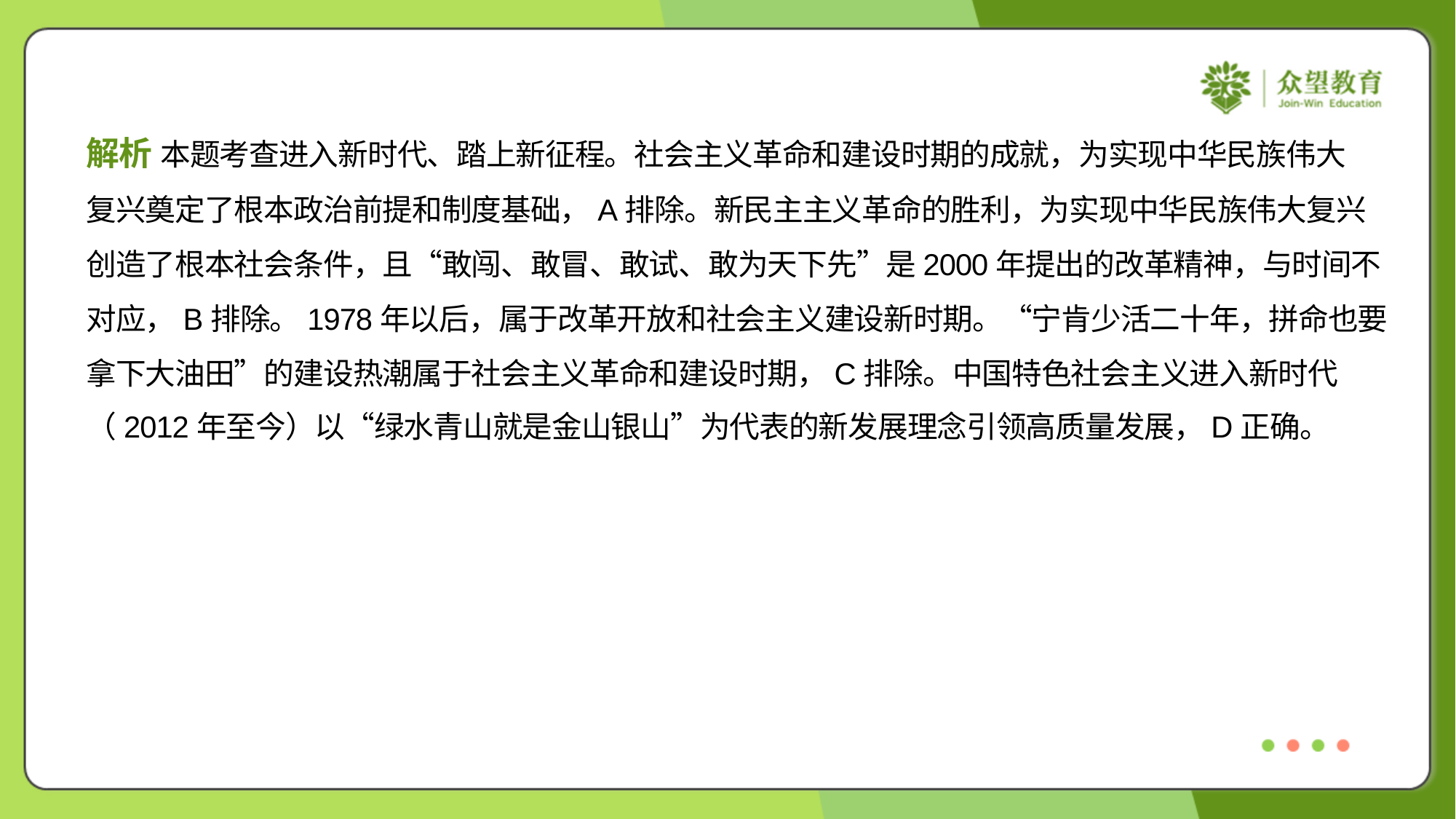

解析 本题考查进入新时代、踏上新征程。社会主义革命和建设时期的成就，为实现中华民族伟大
复兴奠定了根本政治前提和制度基础，A排除。新民主主义革命的胜利，为实现中华民族伟大复兴
创造了根本社会条件，且“敢闯、敢冒、敢试、敢为天下先”是2000年提出的改革精神，与时间不
对应，B排除。1978年以后，属于改革开放和社会主义建设新时期。“宁肯少活二十年，拼命也要
拿下大油田”的建设热潮属于社会主义革命和建设时期，C排除。中国特色社会主义进入新时代
（2012年至今）以“绿水青山就是金山银山”为代表的新发展理念引领高质量发展，D正确。